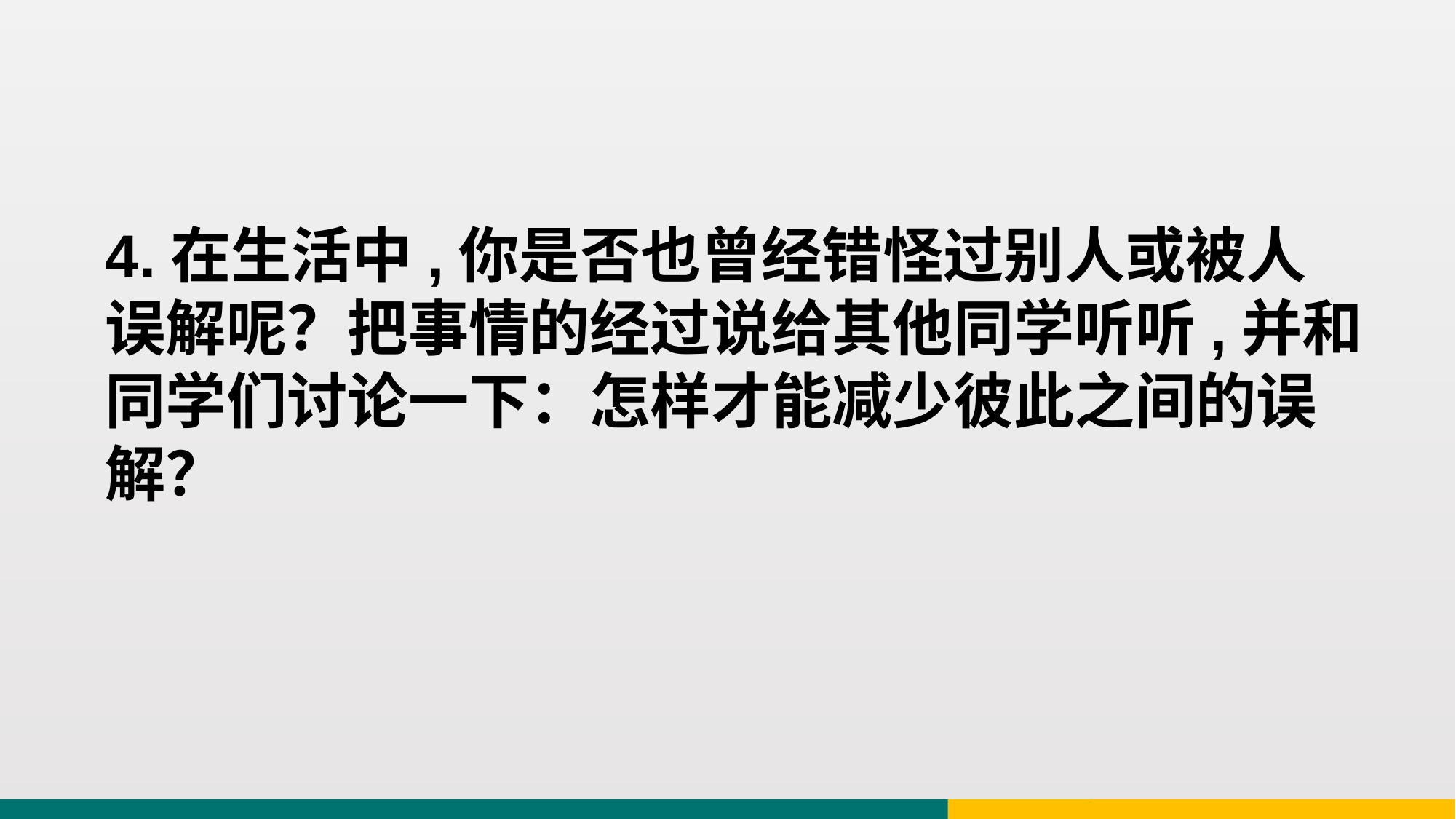

4.在生活中,你是否也曾经错怪过别人或被人误解呢？把事情的经过说给其他同学听听,并和同学们讨论一下：怎样才能减少彼此之间的误解？